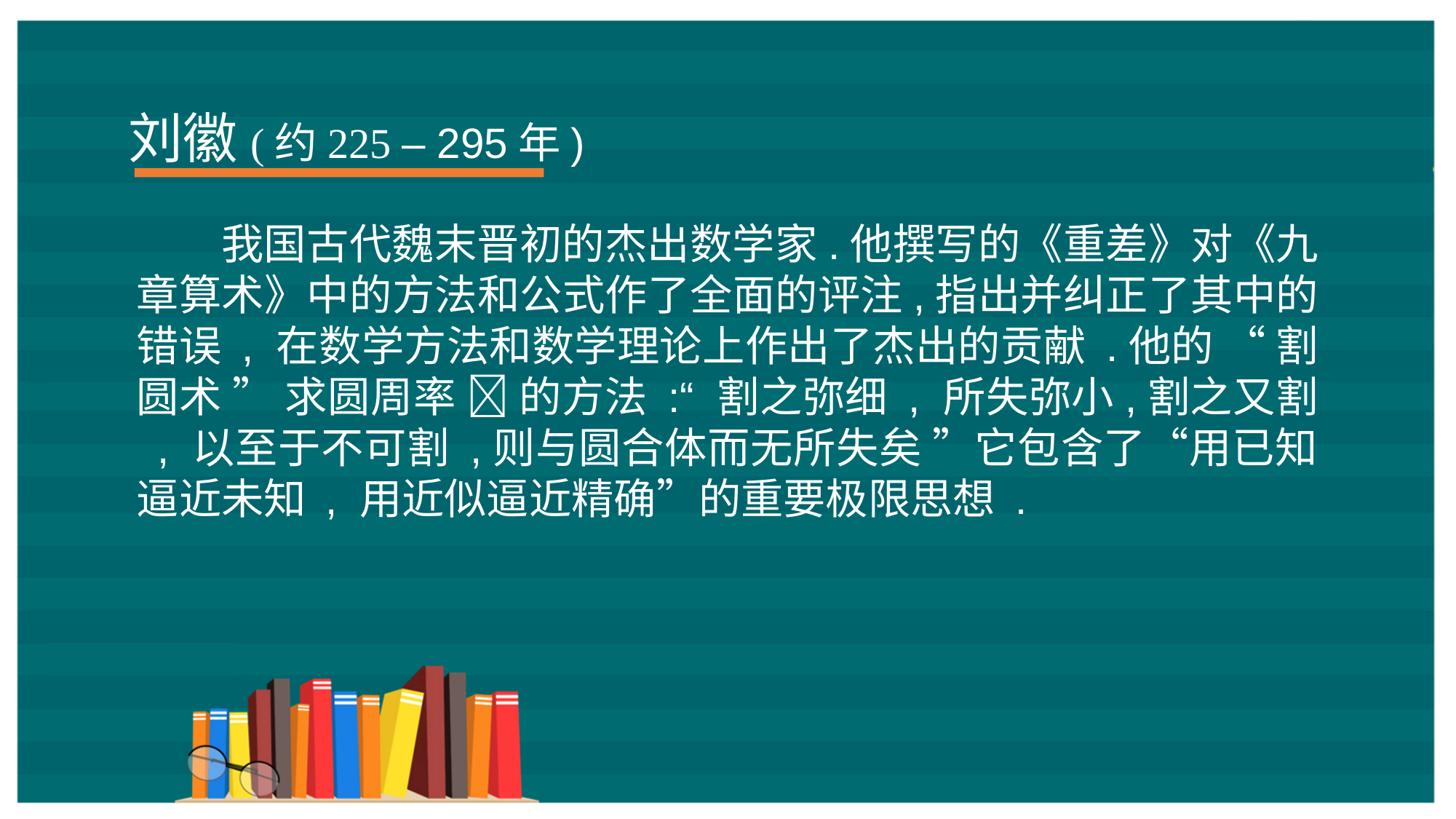

刘徽(约225 – 295年)

我国古代魏末晋初的杰出数学家.他撰写的《重差》对《九章算术》中的方法和公式作了全面的评注,指出并纠正了其中的错误 , 在数学方法和数学理论上作出了杰出的贡献 .他的 “ 割圆术 ” 求圆周率 π 的方法 :“ 割之弥细 , 所失弥小,割之又割 , 以至于不可割 ,则与圆合体而无所失矣 ”它包含了“用已知逼近未知 , 用近似逼近精确”的重要极限思想 .